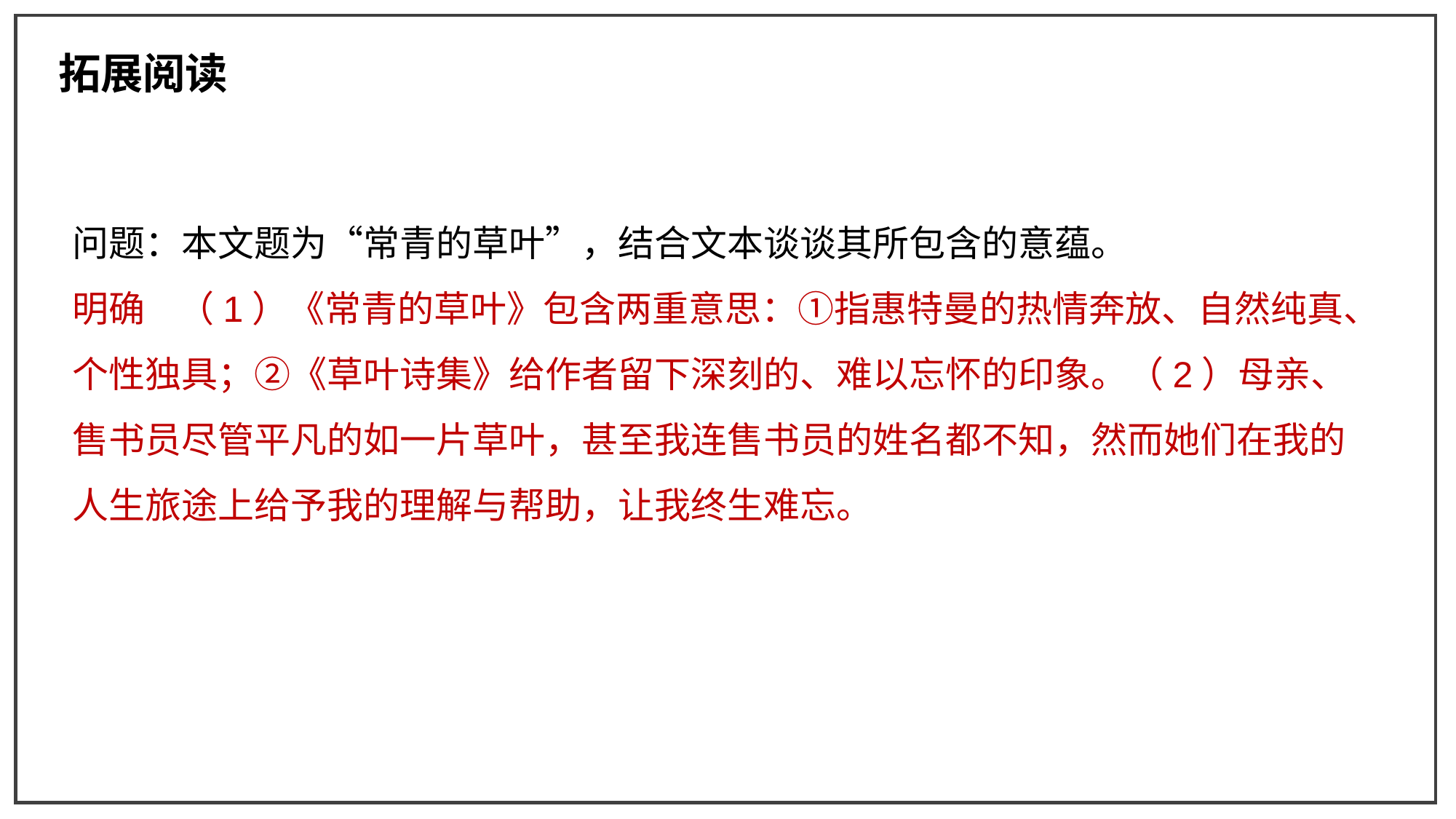

拓展阅读
问题：本文题为“常青的草叶”，结合文本谈谈其所包含的意蕴。
明确    （1）《常青的草叶》包含两重意思：①指惠特曼的热情奔放、自然纯真、个性独具；②《草叶诗集》给作者留下深刻的、难以忘怀的印象。（2）母亲、售书员尽管平凡的如一片草叶，甚至我连售书员的姓名都不知，然而她们在我的人生旅途上给予我的理解与帮助，让我终生难忘。